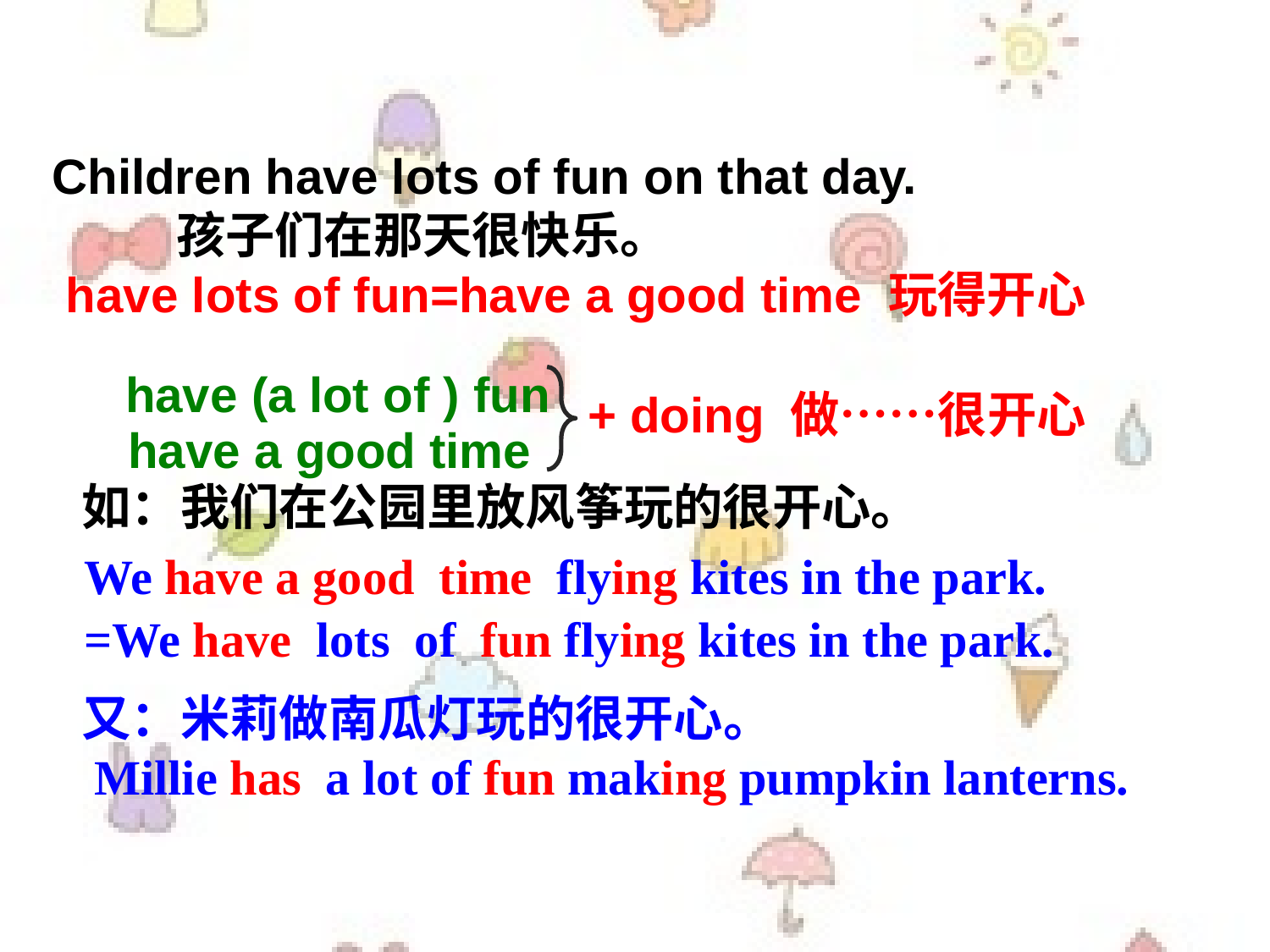

Children have lots of fun on that day.
          孩子们在那天很快乐。
 have lots of fun=have a good time 玩得开心

 have (a lot of ) fun

+ doing 做……很开心
 have a good time
如：我们在公园里放风筝玩的很开心。
We have a good  time  flying kites in the park.
=We have  lots  of  fun flying kites in the park.
又：米莉做南瓜灯玩的很开心。
 Millie has  a lot of fun making pumpkin lanterns.